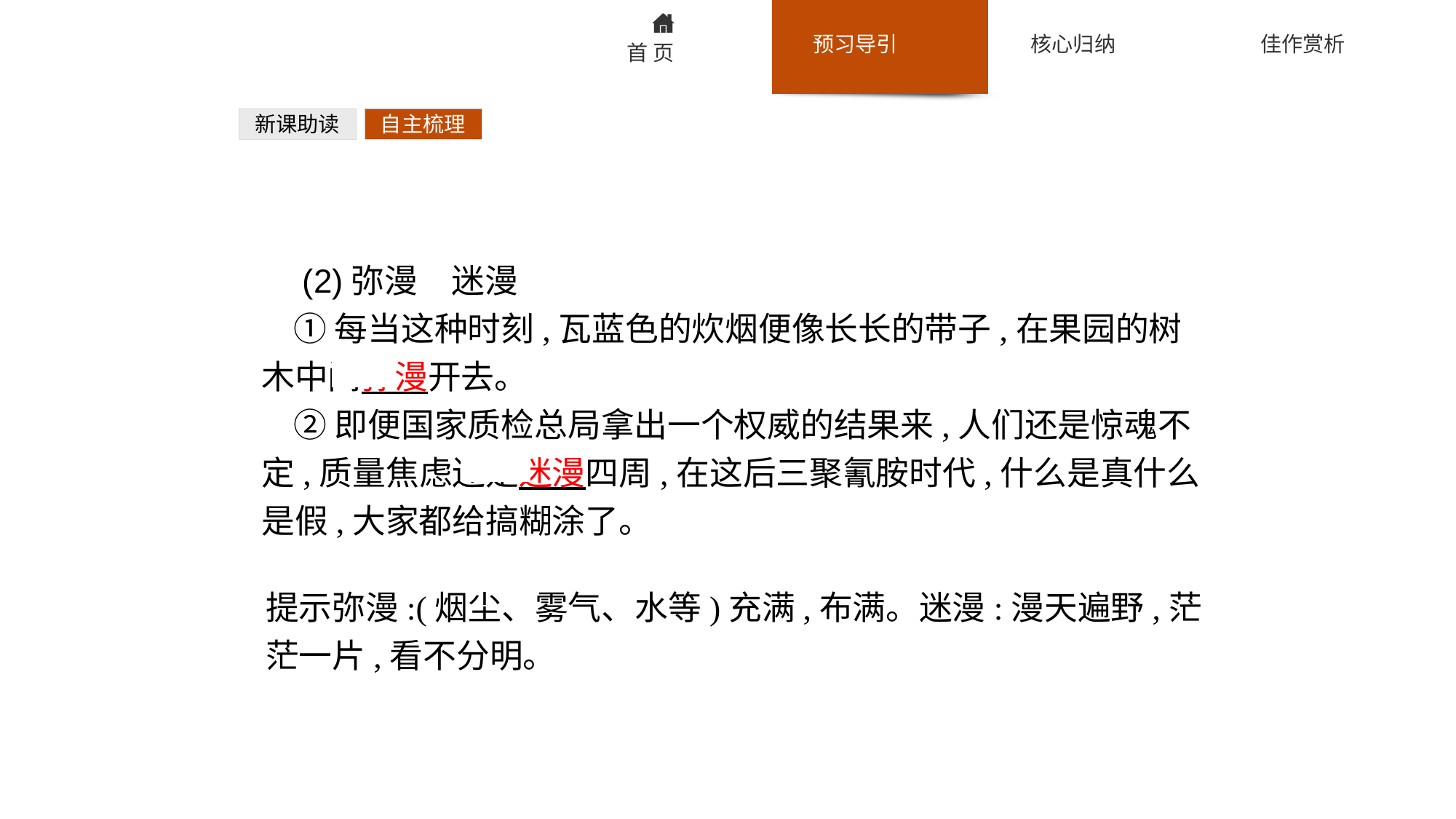

新课助读
自主梳理
 (2)弥漫　迷漫
①每当这种时刻,瓦蓝色的炊烟便像长长的带子,在果园的树木中间弥漫开去。
②即便国家质检总局拿出一个权威的结果来,人们还是惊魂不定,质量焦虑还是迷漫四周,在这后三聚氰胺时代,什么是真什么是假,大家都给搞糊涂了。

提示弥漫:(烟尘、雾气、水等)充满,布满。迷漫:漫天遍野,茫茫一片,看不分明。